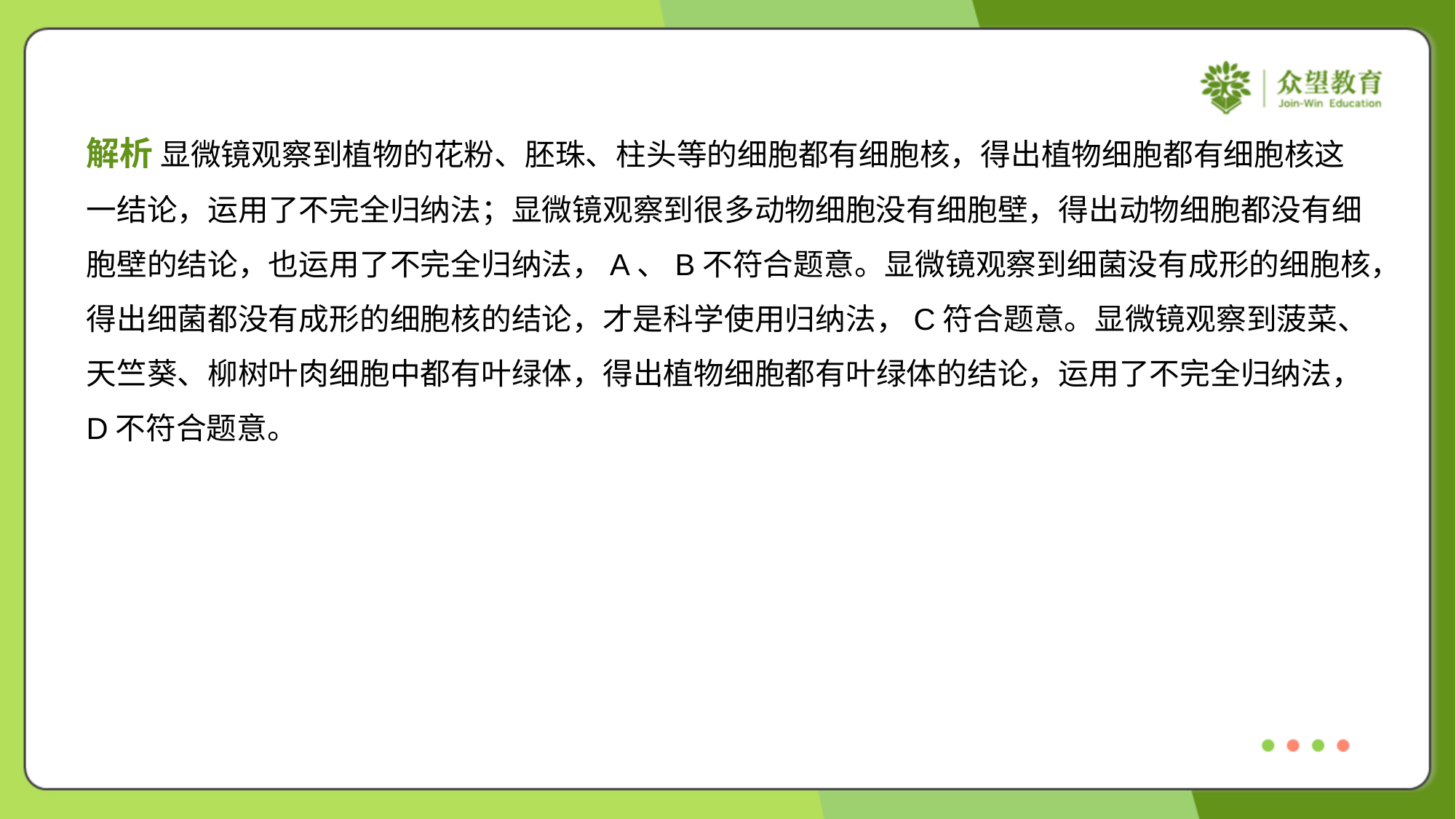

解析 显微镜观察到植物的花粉、胚珠、柱头等的细胞都有细胞核，得出植物细胞都有细胞核这
一结论，运用了不完全归纳法；显微镜观察到很多动物细胞没有细胞壁，得出动物细胞都没有细
胞壁的结论，也运用了不完全归纳法，A、B不符合题意。显微镜观察到细菌没有成形的细胞核，
得出细菌都没有成形的细胞核的结论，才是科学使用归纳法，C符合题意。显微镜观察到菠菜、
天竺葵、柳树叶肉细胞中都有叶绿体，得出植物细胞都有叶绿体的结论，运用了不完全归纳法，
D不符合题意。